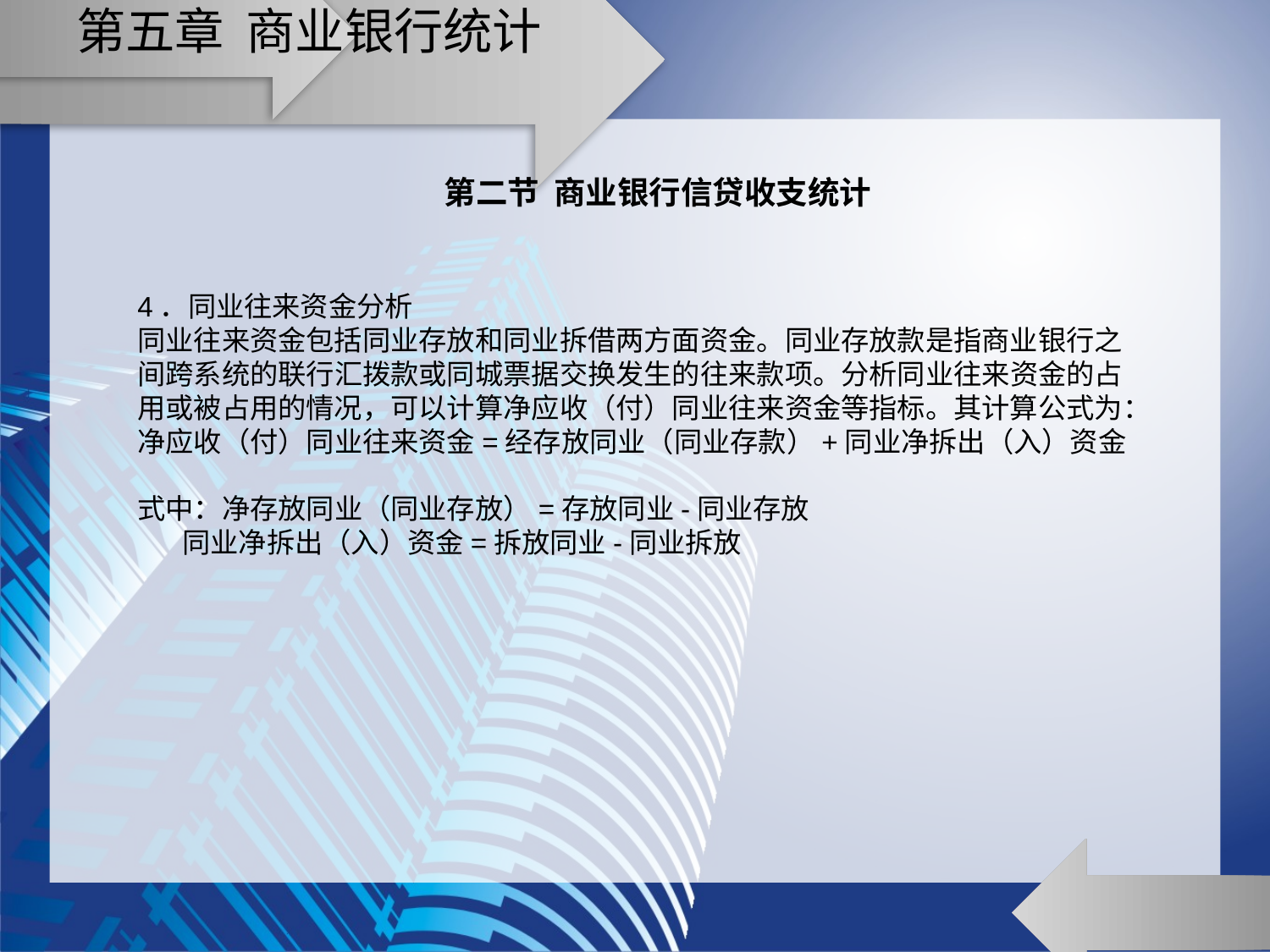

# 第五章  商业银行统计
第二节  商业银行信贷收支统计
4．同业往来资金分析
同业往来资金包括同业存放和同业拆借两方面资金。同业存放款是指商业银行之间跨系统的联行汇拨款或同城票据交换发生的往来款项。分析同业往来资金的占用或被占用的情况，可以计算净应收（付）同业往来资金等指标。其计算公式为：
净应收（付）同业往来资金=经存放同业（同业存款）+同业净拆出（入）资金
式中：净存放同业（同业存放）=存放同业-同业存放
      同业净拆出（入）资金=拆放同业-同业拆放